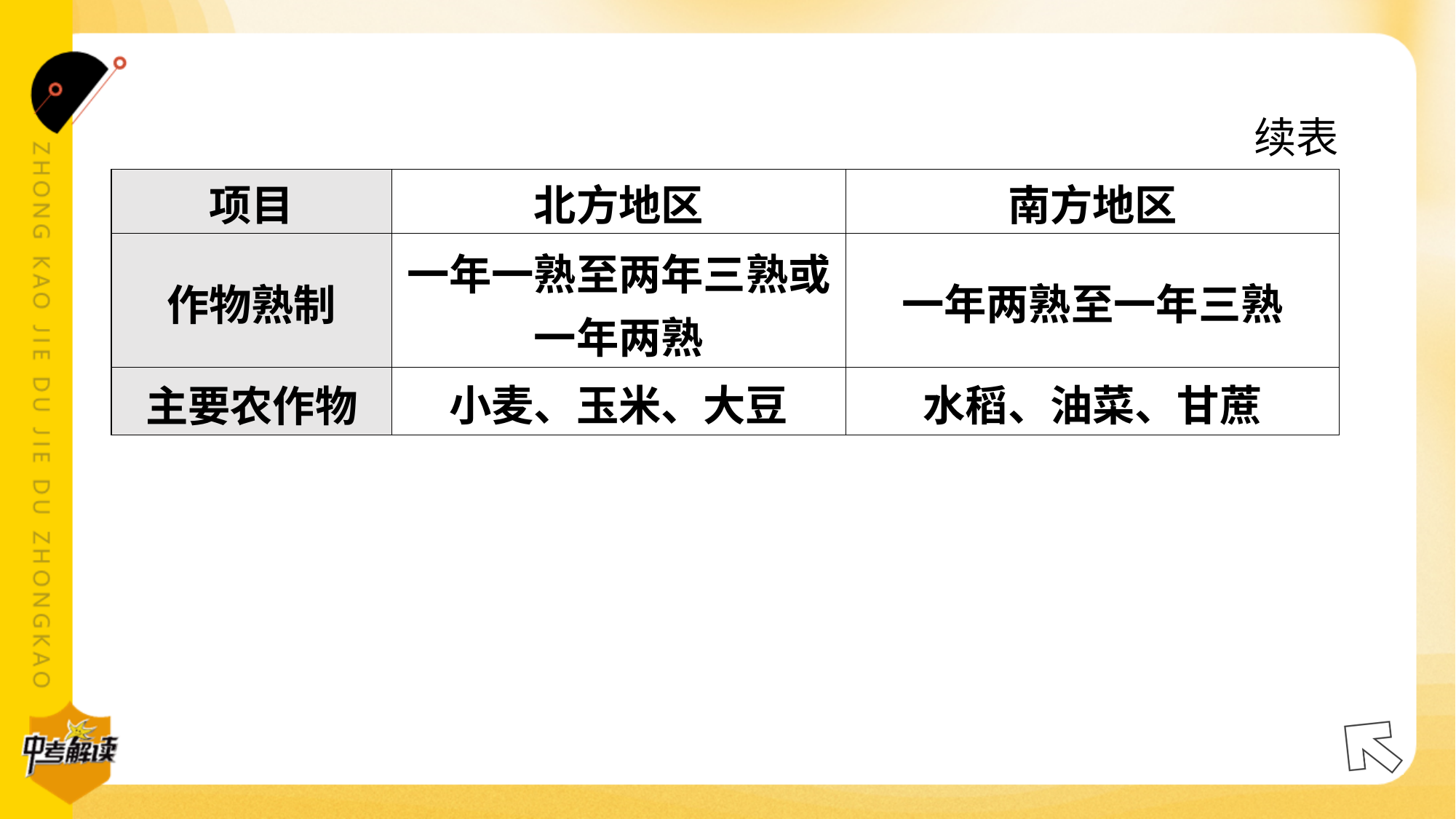

续表
| 项目 | 北方地区 | 南方地区 |
| --- | --- | --- |
| 作物熟制 | 一年一熟至两年三熟或 一年两熟 | 一年两熟至一年三熟 |
| 主要农作物 | 小麦、玉米、大豆 | 水稻、油菜、甘蔗 |